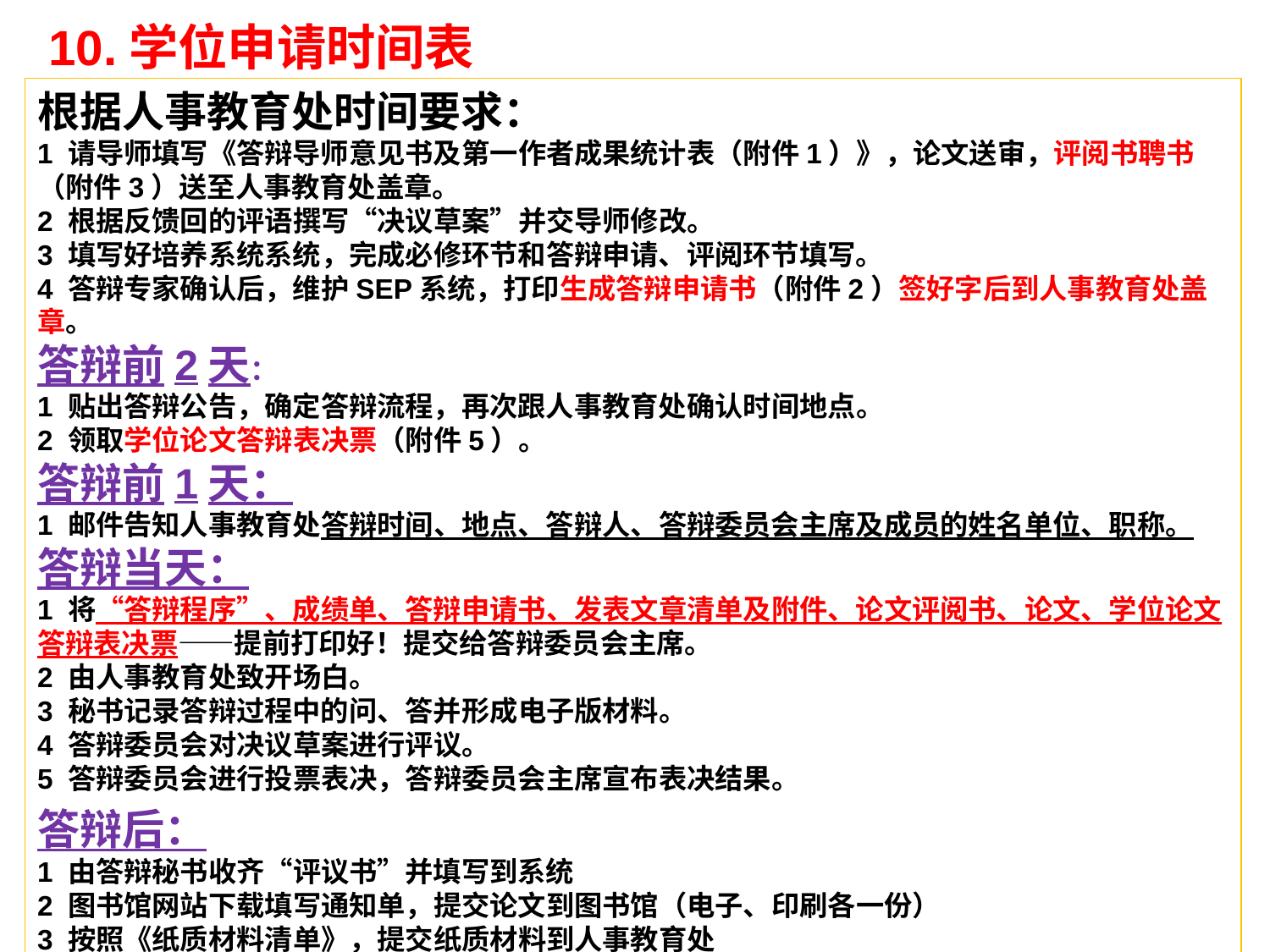

10.学位申请时间表
根据人事教育处时间要求：
1 请导师填写《答辩导师意见书及第一作者成果统计表（附件1）》，论文送审，评阅书聘书（附件3）送至人事教育处盖章。
2 根据反馈回的评语撰写“决议草案”并交导师修改。
3 填写好培养系统系统，完成必修环节和答辩申请、评阅环节填写。
4 答辩专家确认后，维护SEP系统，打印生成答辩申请书（附件2）签好字后到人事教育处盖章。
答辩前2天：
1 贴出答辩公告，确定答辩流程，再次跟人事教育处确认时间地点。
2 领取学位论文答辩表决票（附件5）。
答辩前1天：
1 邮件告知人事教育处答辩时间、地点、答辩人、答辩委员会主席及成员的姓名单位、职称。
答辩当天：
1 将“答辩程序”、成绩单、答辩申请书、发表文章清单及附件、论文评阅书、论文、学位论文答辩表决票——提前打印好！提交给答辩委员会主席。
2 由人事教育处致开场白。
3 秘书记录答辩过程中的问、答并形成电子版材料。
4 答辩委员会对决议草案进行评议。
5 答辩委员会进行投票表决，答辩委员会主席宣布表决结果。
答辩后：
1 由答辩秘书收齐“评议书”并填写到系统
2 图书馆网站下载填写通知单，提交论文到图书馆（电子、印刷各一份）
3 按照《纸质材料清单》，提交纸质材料到人事教育处